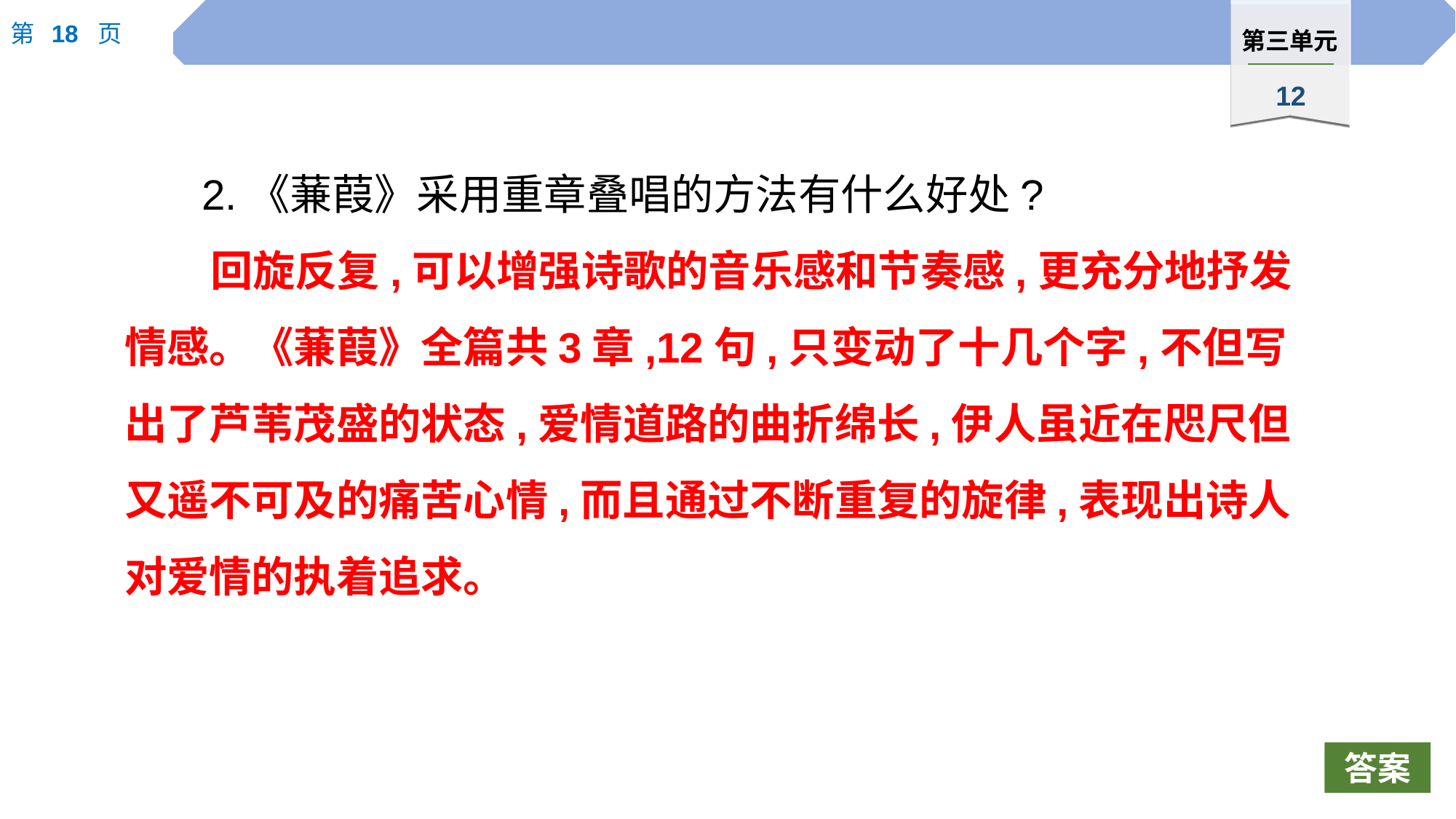

2.《蒹葭》采用重章叠唱的方法有什么好处?
回旋反复,可以增强诗歌的音乐感和节奏感,更充分地抒发情感。《蒹葭》全篇共3章,12句,只变动了十几个字,不但写出了芦苇茂盛的状态,爱情道路的曲折绵长,伊人虽近在咫尺但又遥不可及的痛苦心情,而且通过不断重复的旋律,表现出诗人对爱情的执着追求。
答案